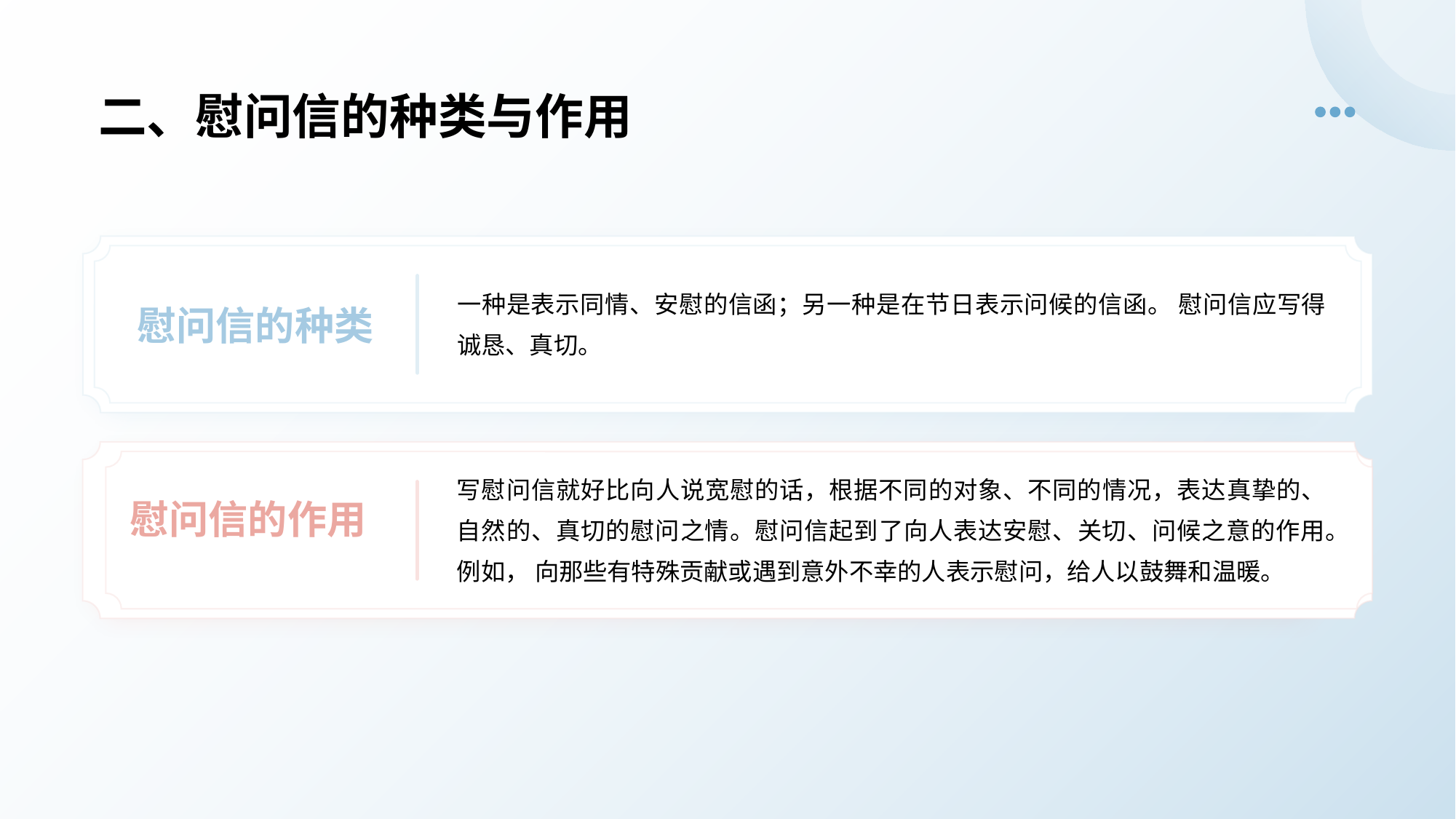

二、慰问信的种类与作用

一种是表示同情、安慰的信函；另一种是在节日表示问候的信函。 慰问信应写得诚恳、真切。
慰问信的种类

慰问信的作用
写慰问信就好比向人说宽慰的话，根据不同的对象、不同的情况，表达真挚的、自然的、真切的慰问之情。慰问信起到了向人表达安慰、关切、问候之意的作用。例如， 向那些有特殊贡献或遇到意外不幸的人表示慰问，给人以鼓舞和温暖。